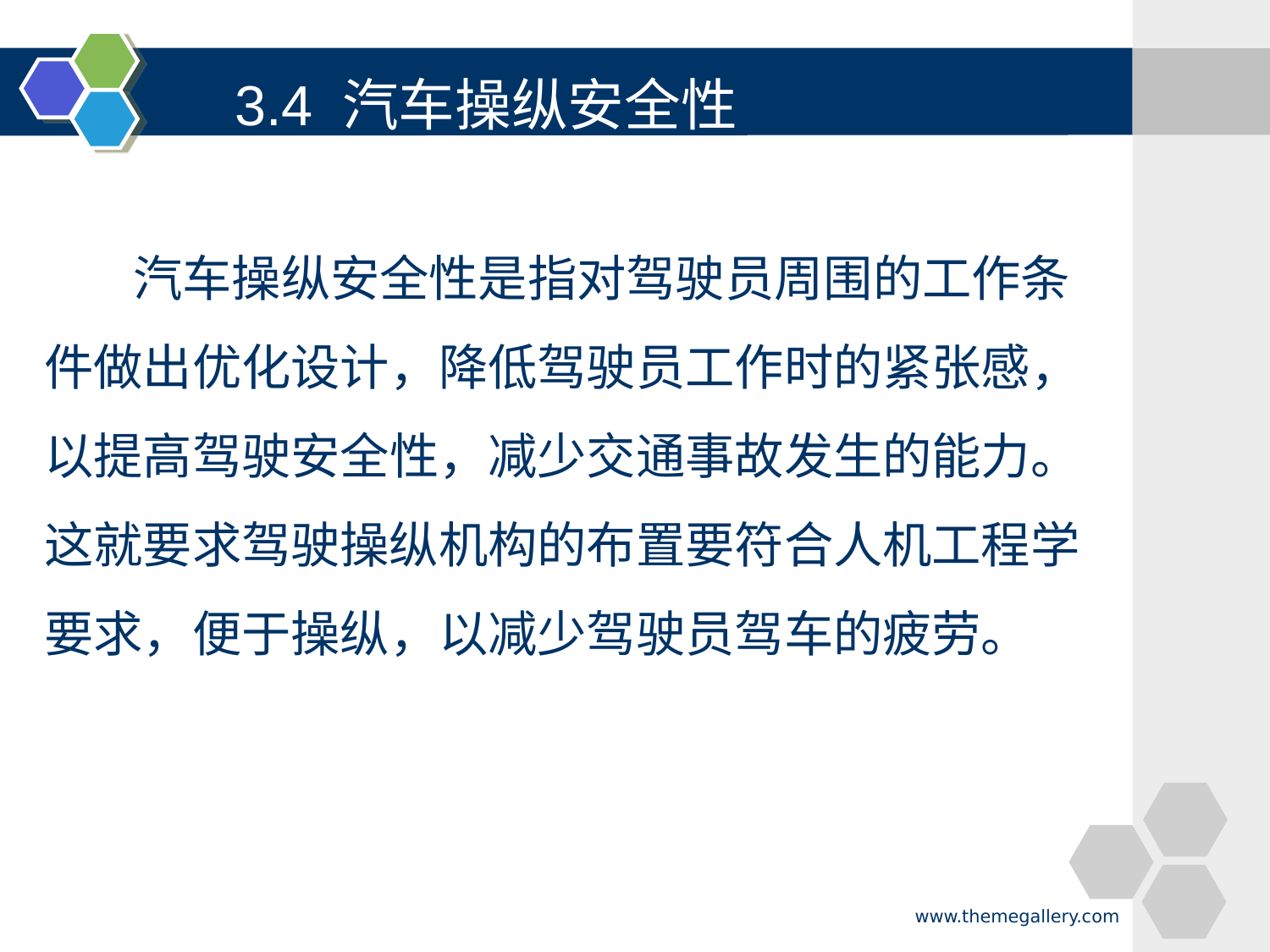

3.4 汽车操纵安全性
       汽车操纵安全性是指对驾驶员周围的工作条件做出优化设计，降低驾驶员工作时的紧张感，以提高驾驶安全性，减少交通事故发生的能力。这就要求驾驶操纵机构的布置要符合人机工程学要求，便于操纵，以减少驾驶员驾车的疲劳。
www.themegallery.com